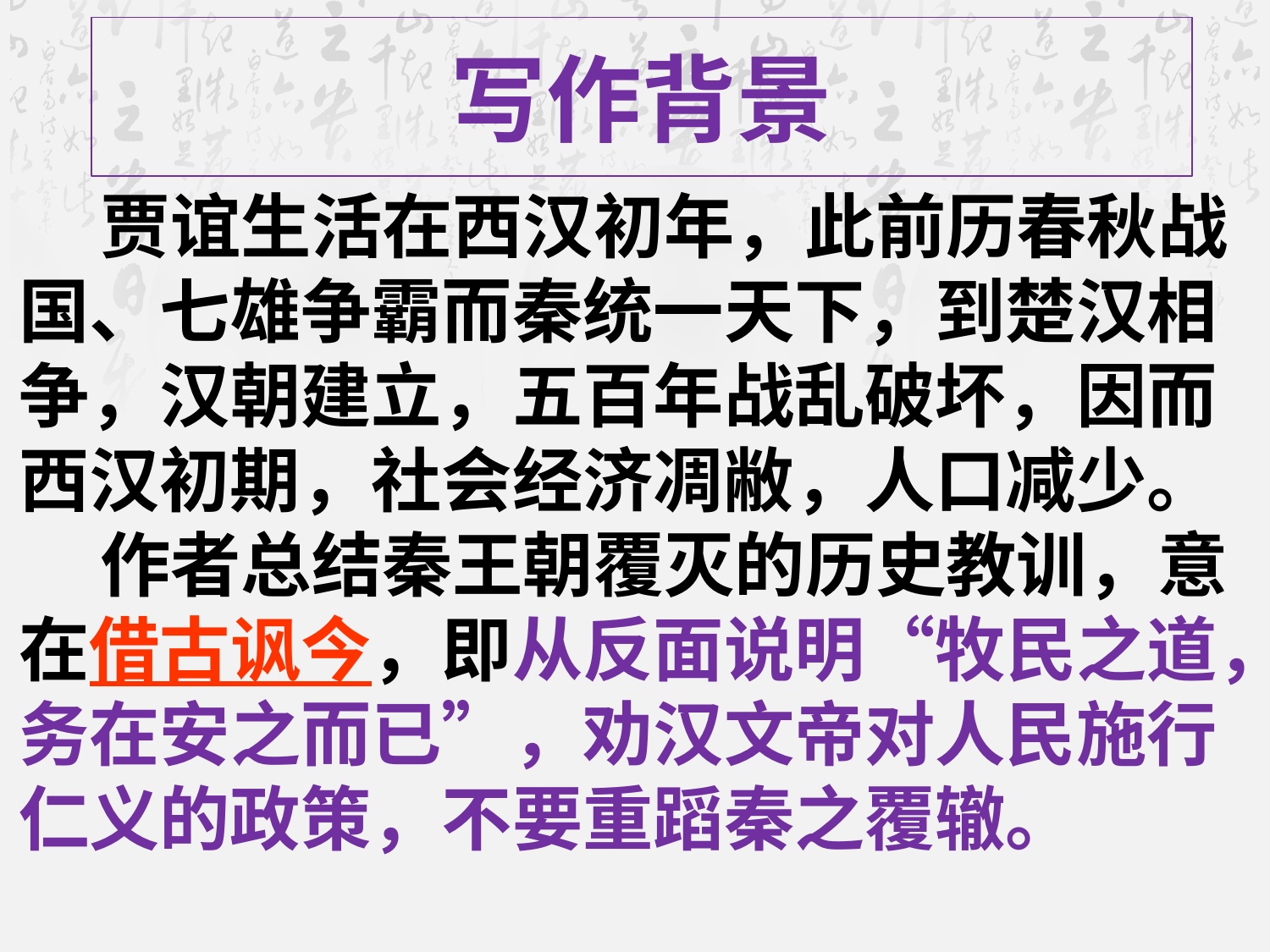

写作背景
    贾谊生活在西汉初年，此前历春秋战国、七雄争霸而秦统一天下，到楚汉相争，汉朝建立，五百年战乱破坏，因而西汉初期，社会经济凋敝，人口减少。
    作者总结秦王朝覆灭的历史教训，意在借古讽今，即从反面说明“牧民之道，务在安之而已”，劝汉文帝对人民施行仁义的政策，不要重蹈秦之覆辙。